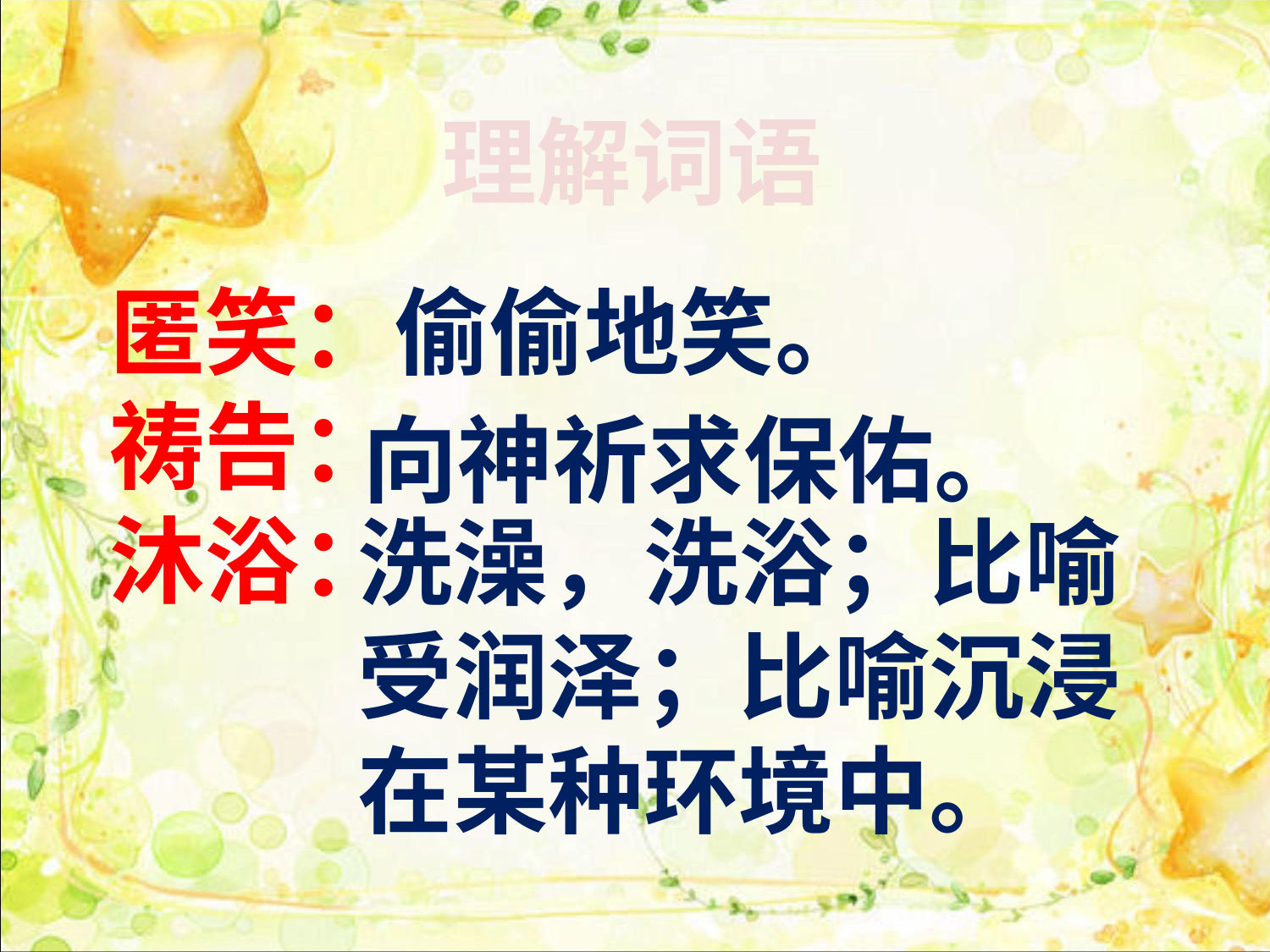

理解词语
匿笑：
祷告：                               沐浴：
偷偷地笑。
向神祈求保佑。
洗澡，洗浴；比喻受润泽；比喻沉浸在某种环境中。